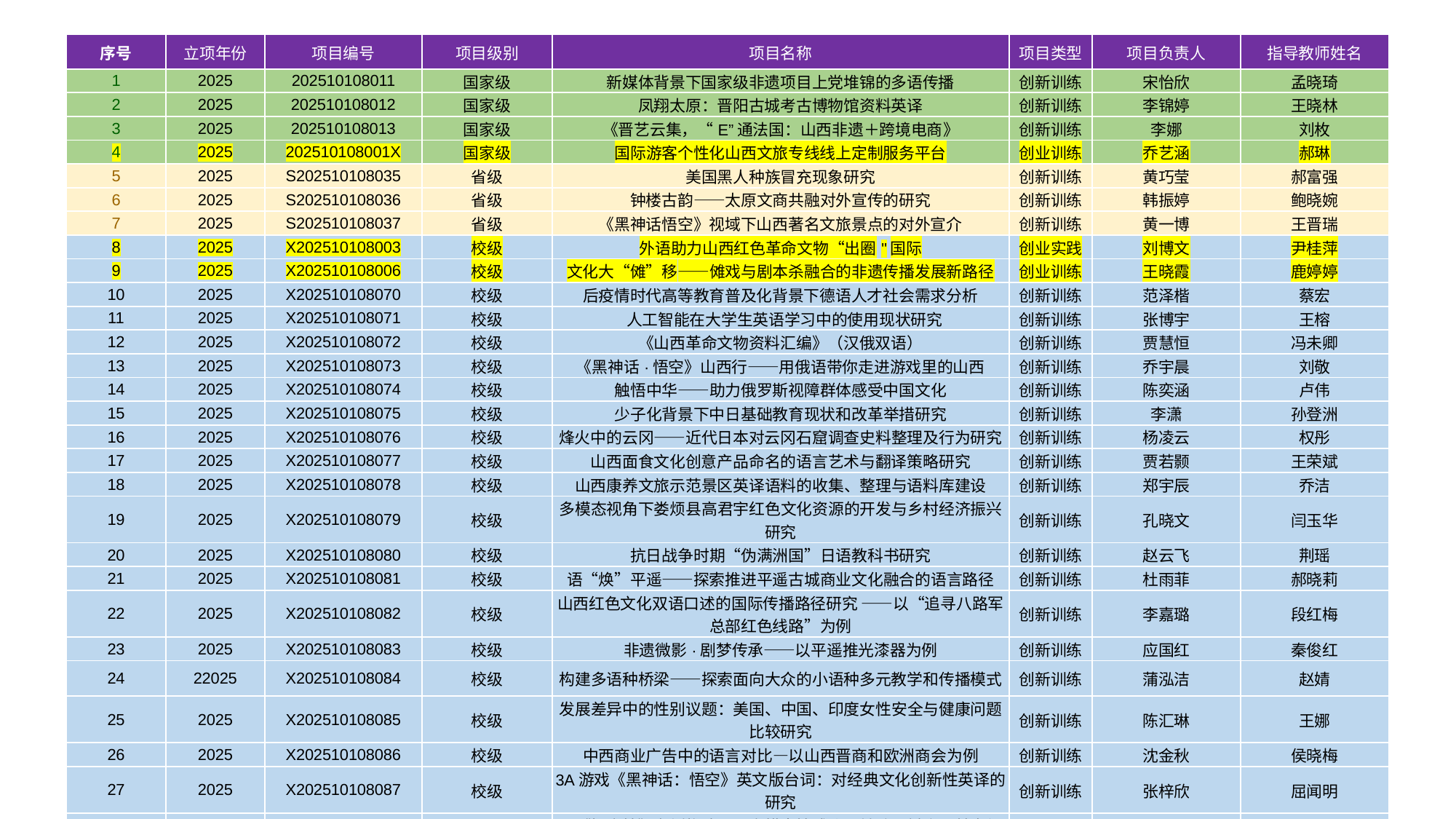

| 序号 | 立项年份 | 项目编号 | 项目级别 | 项目名称 | 项目类型 | 项目负责人 | 指导教师姓名 |
| --- | --- | --- | --- | --- | --- | --- | --- |
| 1 | 2025 | 202510108011 | 国家级 | 新媒体背景下国家级非遗项目上党堆锦的多语传播 | 创新训练 | 宋怡欣 | 孟晓琦 |
| 2 | 2025 | 202510108012 | 国家级 | 凤翔太原：晋阳古城考古博物馆资料英译 | 创新训练 | 李锦婷 | 王晓林 |
| 3 | 2025 | 202510108013 | 国家级 | 《晋艺云集，“E”通法国：山西非遗＋跨境电商》 | 创新训练 | 李娜 | 刘枚 |
| 4 | 2025 | 202510108001X | 国家级 | 国际游客个性化山西文旅专线线上定制服务平台 | 创业训练 | 乔艺涵 | 郝琳 |
| 5 | 2025 | S202510108035 | 省级 | 美国黑人种族冒充现象研究 | 创新训练 | 黄巧莹 | 郝富强 |
| 6 | 2025 | S202510108036 | 省级 | 钟楼古韵——太原文商共融对外宣传的研究 | 创新训练 | 韩振婷 | 鲍晓婉 |
| 7 | 2025 | S202510108037 | 省级 | 《黑神话悟空》视域下山西著名文旅景点的对外宣介 | 创新训练 | 黄一博 | 王晋瑞 |
| 8 | 2025 | X202510108003 | 校级 | 外语助力山西红色革命文物“出圈"国际 | 创业实践 | 刘博文 | 尹桂萍 |
| 9 | 2025 | X202510108006 | 校级 | 文化大“傩”移——傩戏与剧本杀融合的非遗传播发展新路径 | 创业训练 | 王晓霞 | 鹿婷婷 |
| 10 | 2025 | X202510108070 | 校级 | 后疫情时代高等教育普及化背景下德语人才社会需求分析 | 创新训练 | 范泽楷 | 蔡宏 |
| 11 | 2025 | X202510108071 | 校级 | 人工智能在大学生英语学习中的使用现状研究 | 创新训练 | 张博宇 | 王榕 |
| 12 | 2025 | X202510108072 | 校级 | 《山西革命文物资料汇编》（汉俄双语） | 创新训练 | 贾慧恒 | 冯未卿 |
| 13 | 2025 | X202510108073 | 校级 | 《黑神话·悟空》山西行——用俄语带你走进游戏里的山西 | 创新训练 | 乔宇晨 | 刘敬 |
| 14 | 2025 | X202510108074 | 校级 | 触悟中华——助力俄罗斯视障群体感受中国文化 | 创新训练 | 陈奕涵 | 卢伟 |
| 15 | 2025 | X202510108075 | 校级 | 少子化背景下中日基础教育现状和改革举措研究 | 创新训练 | 李潇 | 孙登洲 |
| 16 | 2025 | X202510108076 | 校级 | 烽火中的云冈——近代日本对云冈石窟调查史料整理及行为研究 | 创新训练 | 杨凌云 | 权彤 |
| 17 | 2025 | X202510108077 | 校级 | 山西面食文化创意产品命名的语言艺术与翻译策略研究 | 创新训练 | 贾若颢 | 王荣斌 |
| 18 | 2025 | X202510108078 | 校级 | 山西康养文旅示范景区英译语料的收集、整理与语料库建设 | 创新训练 | 郑宇辰 | 乔洁 |
| 19 | 2025 | X202510108079 | 校级 | 多模态视角下娄烦县高君宇红色文化资源的开发与乡村经济振兴研究 | 创新训练 | 孔晓文 | 闫玉华 |
| 20 | 2025 | X202510108080 | 校级 | 抗日战争时期“伪满洲国”日语教科书研究 | 创新训练 | 赵云飞 | 荆瑶 |
| 21 | 2025 | X202510108081 | 校级 | 语“焕”平遥——探索推进平遥古城商业文化融合的语言路径 | 创新训练 | 杜雨菲 | 郝晓莉 |
| 22 | 2025 | X202510108082 | 校级 | 山西红色文化双语口述的国际传播路径研究 ——以“追寻八路军总部红色线路”为例 | 创新训练 | 李嘉璐 | 段红梅 |
| 23 | 2025 | X202510108083 | 校级 | 非遗微影·剧梦传承——以平遥推光漆器为例 | 创新训练 | 应国红 | 秦俊红 |
| 24 | 22025 | X202510108084 | 校级 | 构建多语种桥梁——探索面向大众的小语种多元教学和传播模式 | 创新训练 | 蒲泓洁 | 赵婧 |
| 25 | 2025 | X202510108085 | 校级 | 发展差异中的性别议题：美国、中国、印度女性安全与健康问题比较研究 | 创新训练 | 陈汇琳 | 王娜 |
| 26 | 2025 | X202510108086 | 校级 | 中西商业广告中的语言对比—以山西晋商和欧洲商会为例 | 创新训练 | 沈金秋 | 侯晓梅 |
| 27 | 2025 | X202510108087 | 校级 | 3A游戏《黑神话：悟空》英文版台词：对经典文化创新性英译的研究 | 创新训练 | 张梓欣 | 屈闻明 |
| 28 | 2025 | X202510108088 | 校级 | 以《打金枝》为例构建晋剧多模态情感隐、转喻语料库及其表征模型 | 创新训练 | 吕昊 | 张晶 |
| 29 | 2025 | X202510108089 | 校级 | 入晋随俗：太原市手工艺类非遗项目游学自由行线路开发研究 | 创新训练 | 叶佳钦 | 荆素蓉 |